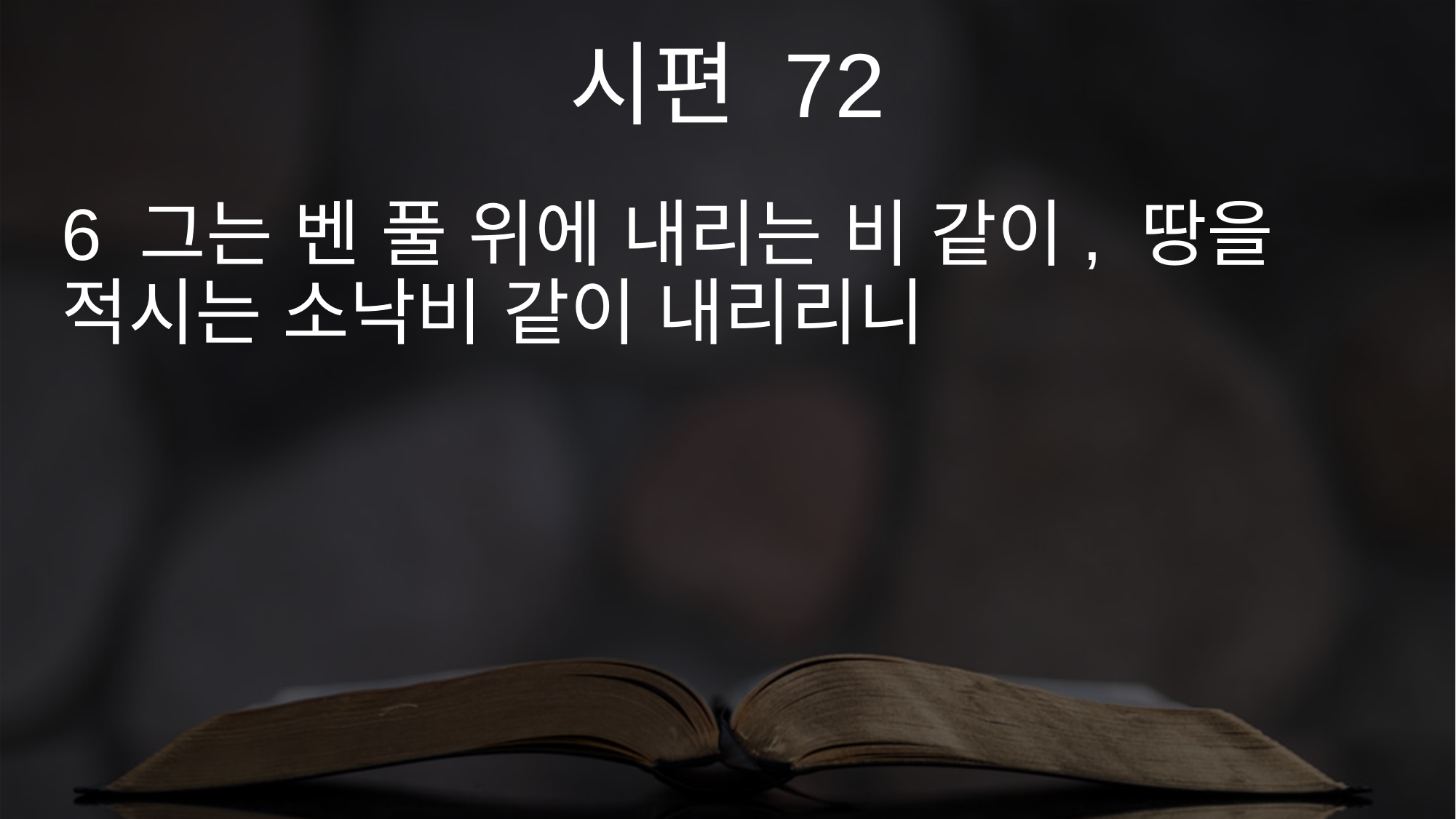

시편 72
6 그는 벤 풀 위에 내리는 비 같이, 땅을 적시는 소낙비 같이 내리리니